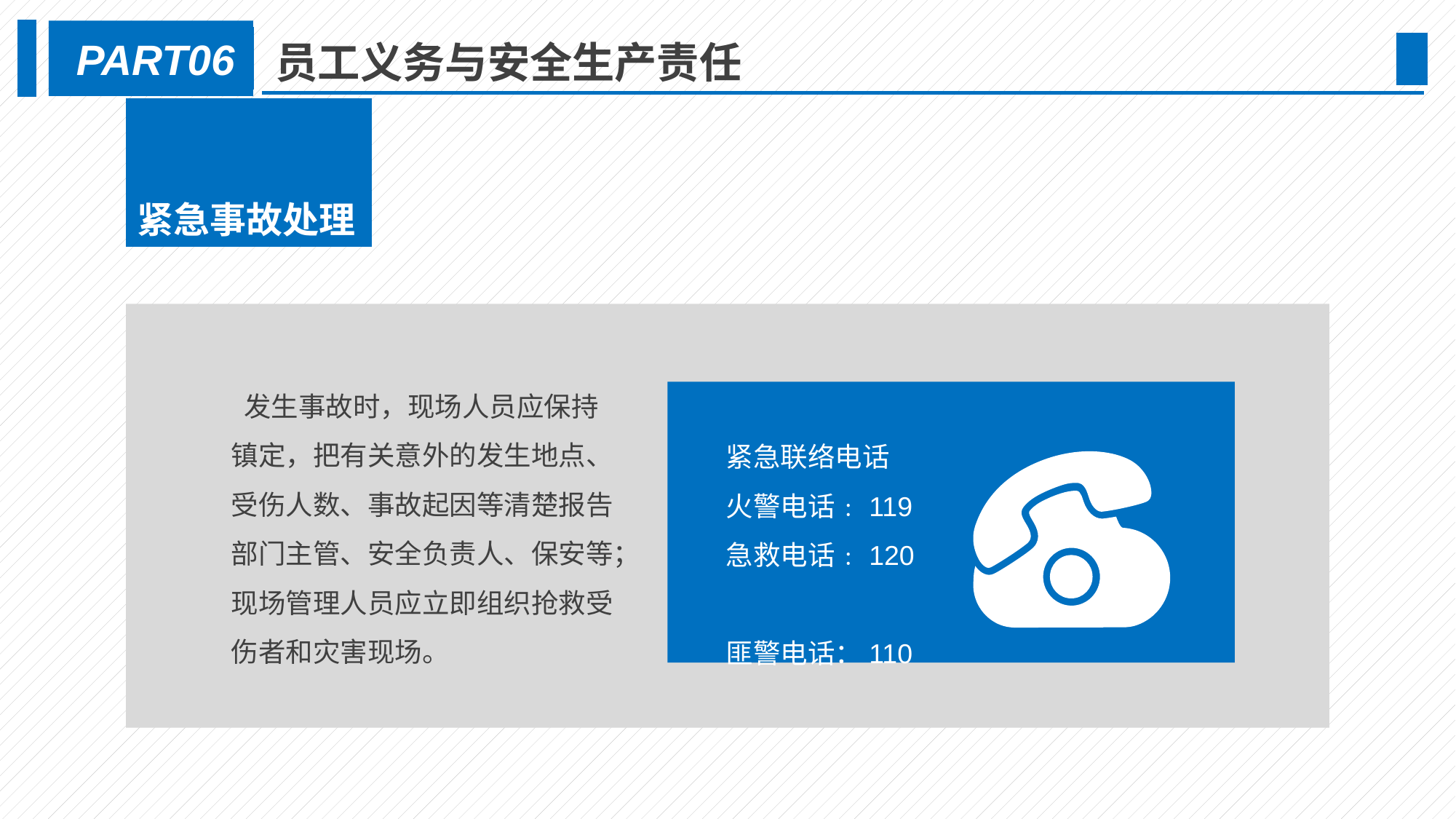

PART06
员工义务与安全生产责任

紧急事故处理

 发生事故时，现场人员应保持镇定，把有关意外的发生地点、受伤人数、事故起因等清楚报告部门主管、安全负责人、保安等；现场管理人员应立即组织抢救受伤者和灾害现场。

紧急联络电话
火警电话﹕119
急救电话﹕120
匪警电话：110